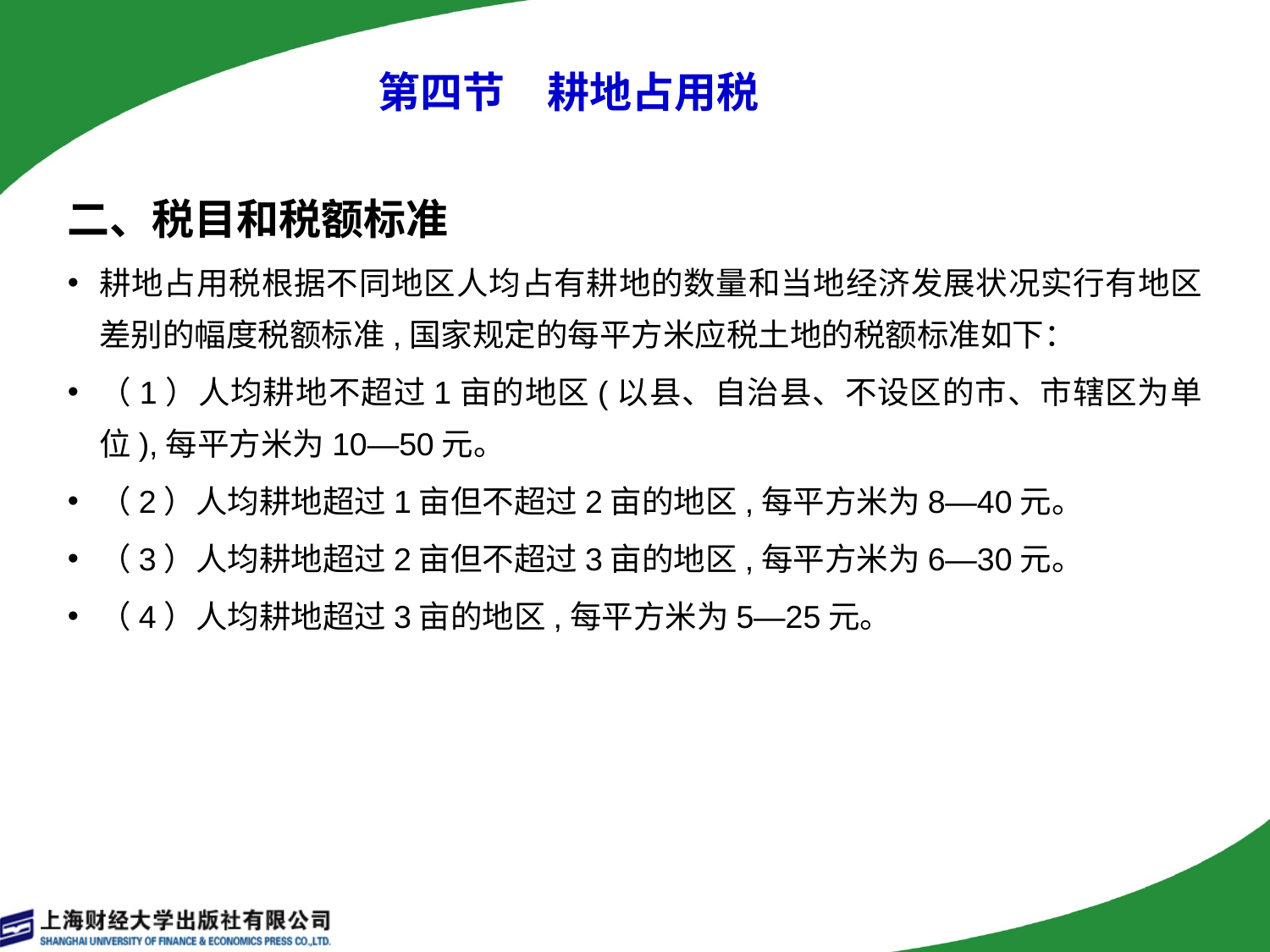

# 第四节　耕地占用税
二、税目和税额标准
耕地占用税根据不同地区人均占有耕地的数量和当地经济发展状况实行有地区差别的幅度税额标准,国家规定的每平方米应税土地的税额标准如下：
（1）人均耕地不超过1亩的地区(以县、自治县、不设区的市、市辖区为单位),每平方米为10—50元。
（2）人均耕地超过1亩但不超过2亩的地区,每平方米为8—40元。
（3）人均耕地超过2亩但不超过3亩的地区,每平方米为6—30元。
（4）人均耕地超过3亩的地区,每平方米为5—25元。